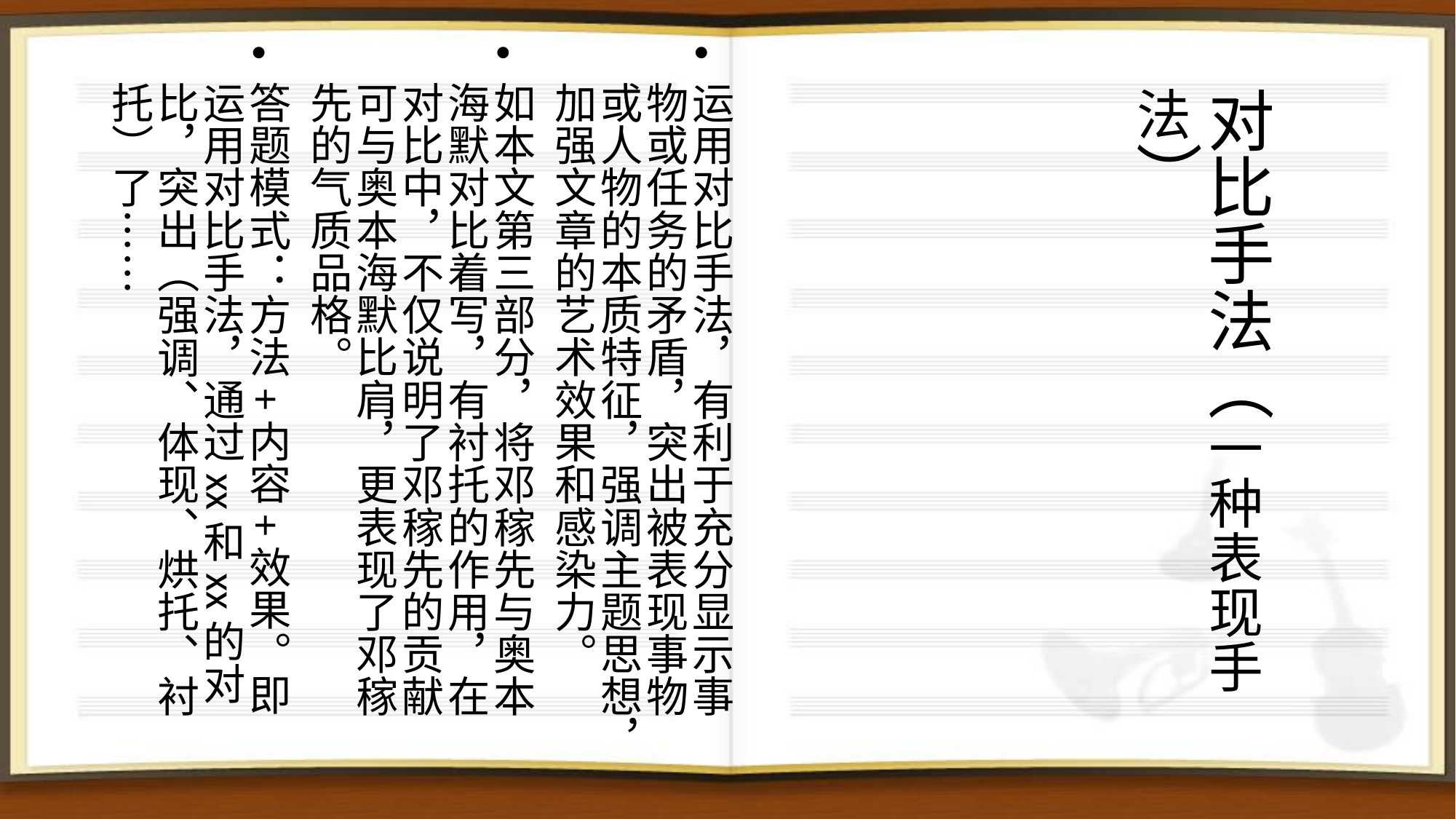

运用对比手法，有利于充分显示事物或任务的矛盾，突出被表现事物或人物的本质特征，强调主题思想，加强文章的艺术效果和感染力。
如本文第三部分，将邓稼先与奥本海默对比着写，有衬托的作用，在对比中，不仅说明了邓稼先的贡献可与奥本海默比肩，更表现了邓稼先的气质品格。
答题模式：方法+内容+效果。即运用对比手法，通过xx和xx的对比，突出（强调、体现、烘托、衬托）了……
# 对比手法（一种表现手法）